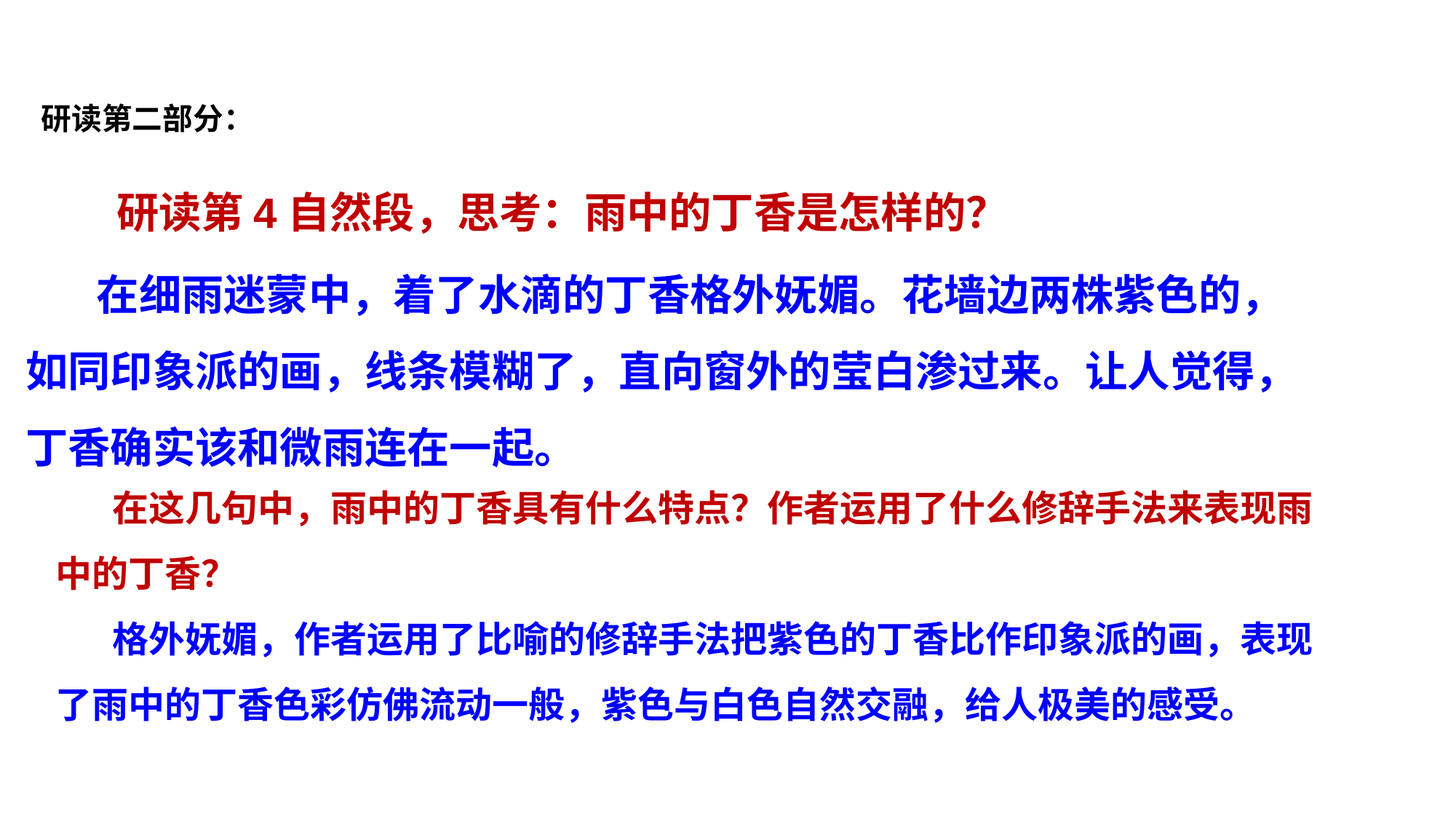

研读第二部分：
      研读第4自然段，思考：雨中的丁香是怎样的？

   在细雨迷蒙中，着了水滴的丁香格外妩媚。花墙边两株紫色的，如同印象派的画，线条模糊了，直向窗外的莹白渗过来。让人觉得，丁香确实该和微雨连在一起。
  在这几句中，雨中的丁香具有什么特点？作者运用了什么修辞手法来表现雨中的丁香？
  格外妩媚，作者运用了比喻的修辞手法把紫色的丁香比作印象派的画，表现了雨中的丁香色彩仿佛流动一般，紫色与白色自然交融，给人极美的感受。